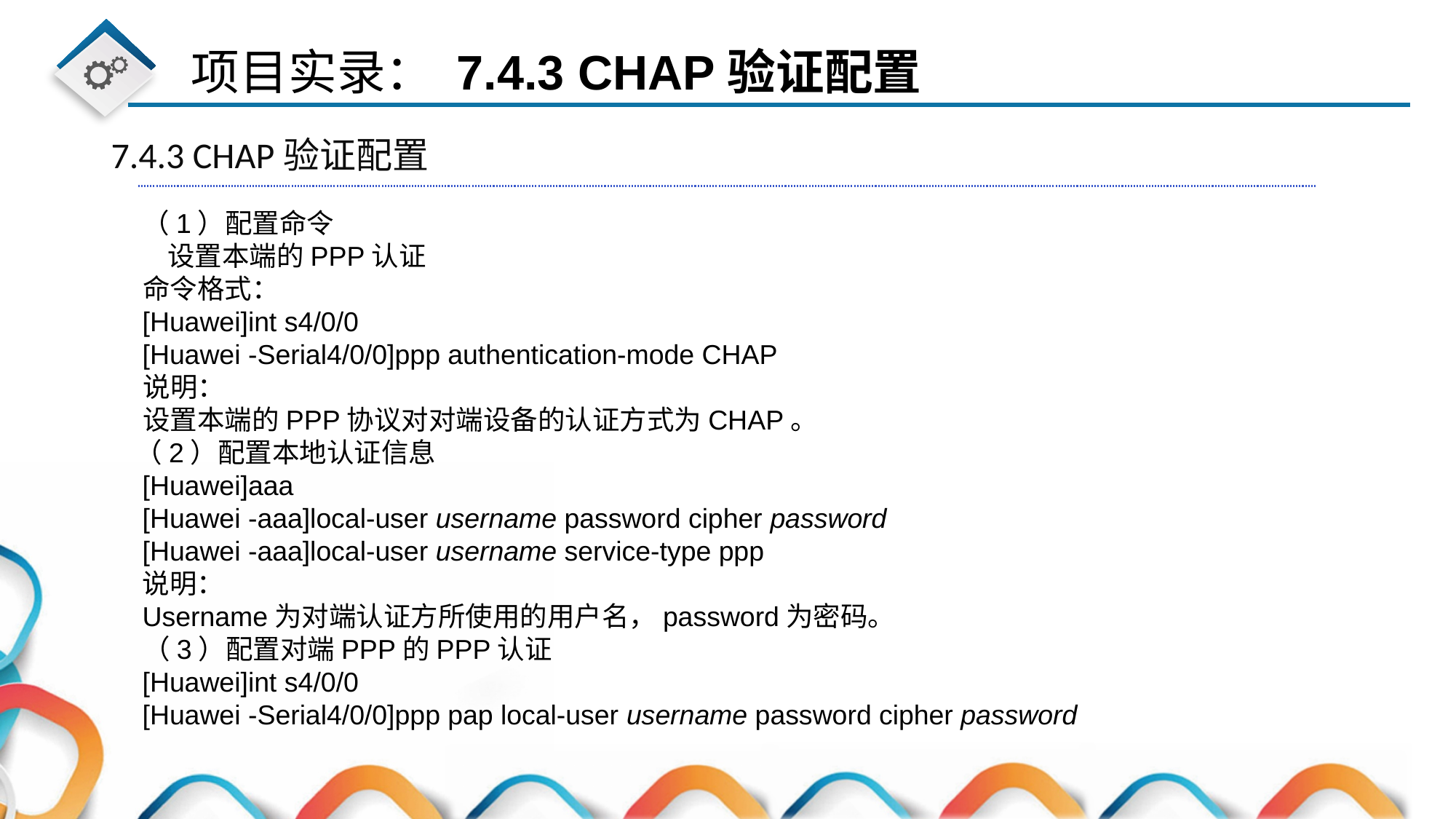

7.4.3 CHAP验证配置

（1）配置命令
   设置本端的PPP认证
命令格式：
[Huawei]int s4/0/0
[Huawei -Serial4/0/0]ppp authentication-mode CHAP
说明：
设置本端的PPP协议对对端设备的认证方式为CHAP。
（2）配置本地认证信息
[Huawei]aaa
[Huawei -aaa]local-user username password cipher password
[Huawei -aaa]local-user username service-type ppp
说明：
Username为对端认证方所使用的用户名，password为密码。
（3）配置对端PPP的PPP认证
[Huawei]int s4/0/0
[Huawei -Serial4/0/0]ppp pap local-user username password cipher password